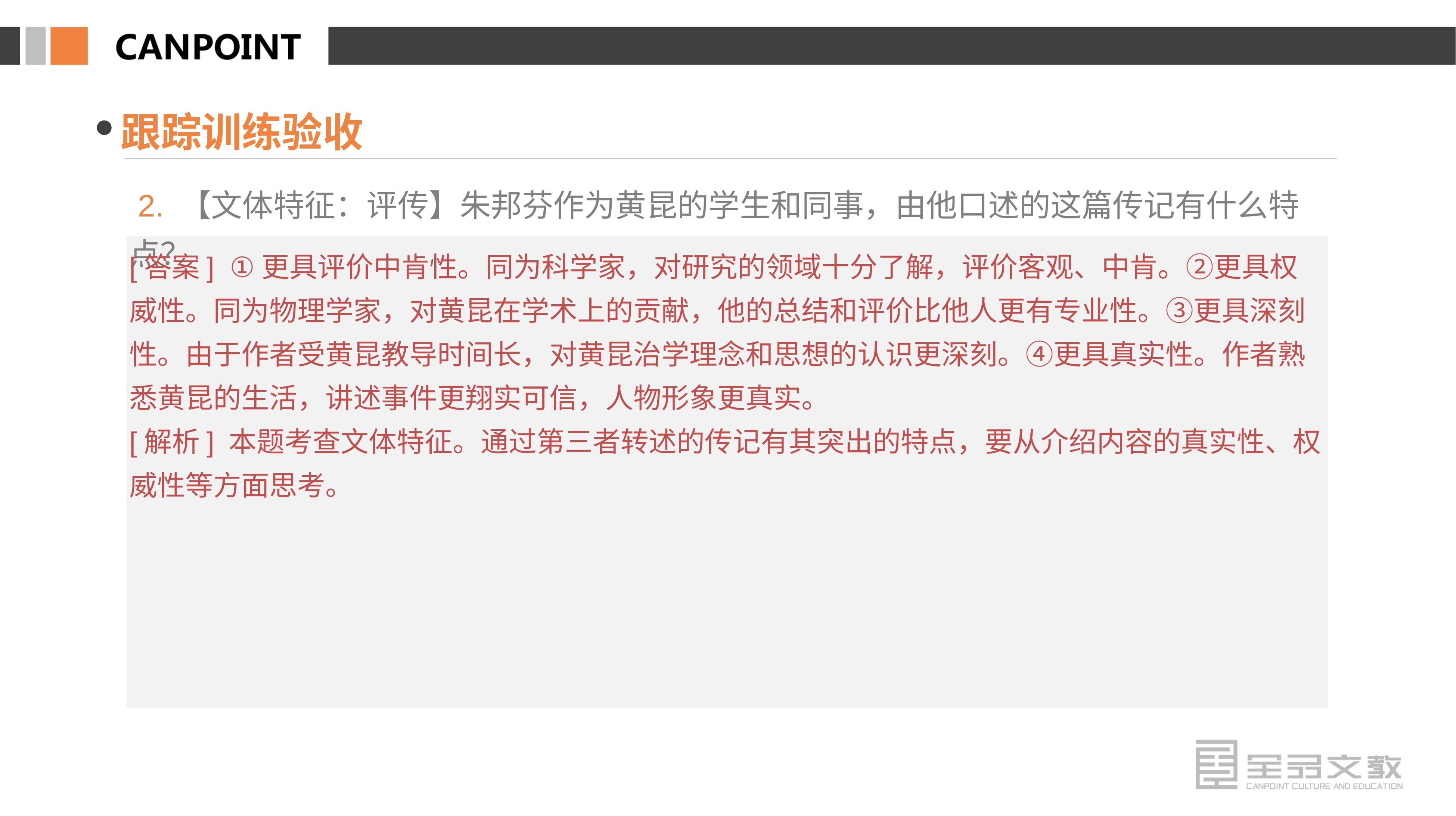

跟踪训练验收

 2. 【文体特征：评传】朱邦芬作为黄昆的学生和同事，由他口述的这篇传记有什么特点？
[答案]  ①更具评价中肯性。同为科学家，对研究的领域十分了解，评价客观、中肯。②更具权威性。同为物理学家，对黄昆在学术上的贡献，他的总结和评价比他人更有专业性。③更具深刻性。由于作者受黄昆教导时间长，对黄昆治学理念和思想的认识更深刻。④更具真实性。作者熟悉黄昆的生活，讲述事件更翔实可信，人物形象更真实。
[解析] 本题考查文体特征。通过第三者转述的传记有其突出的特点，要从介绍内容的真实性、权威性等方面思考。